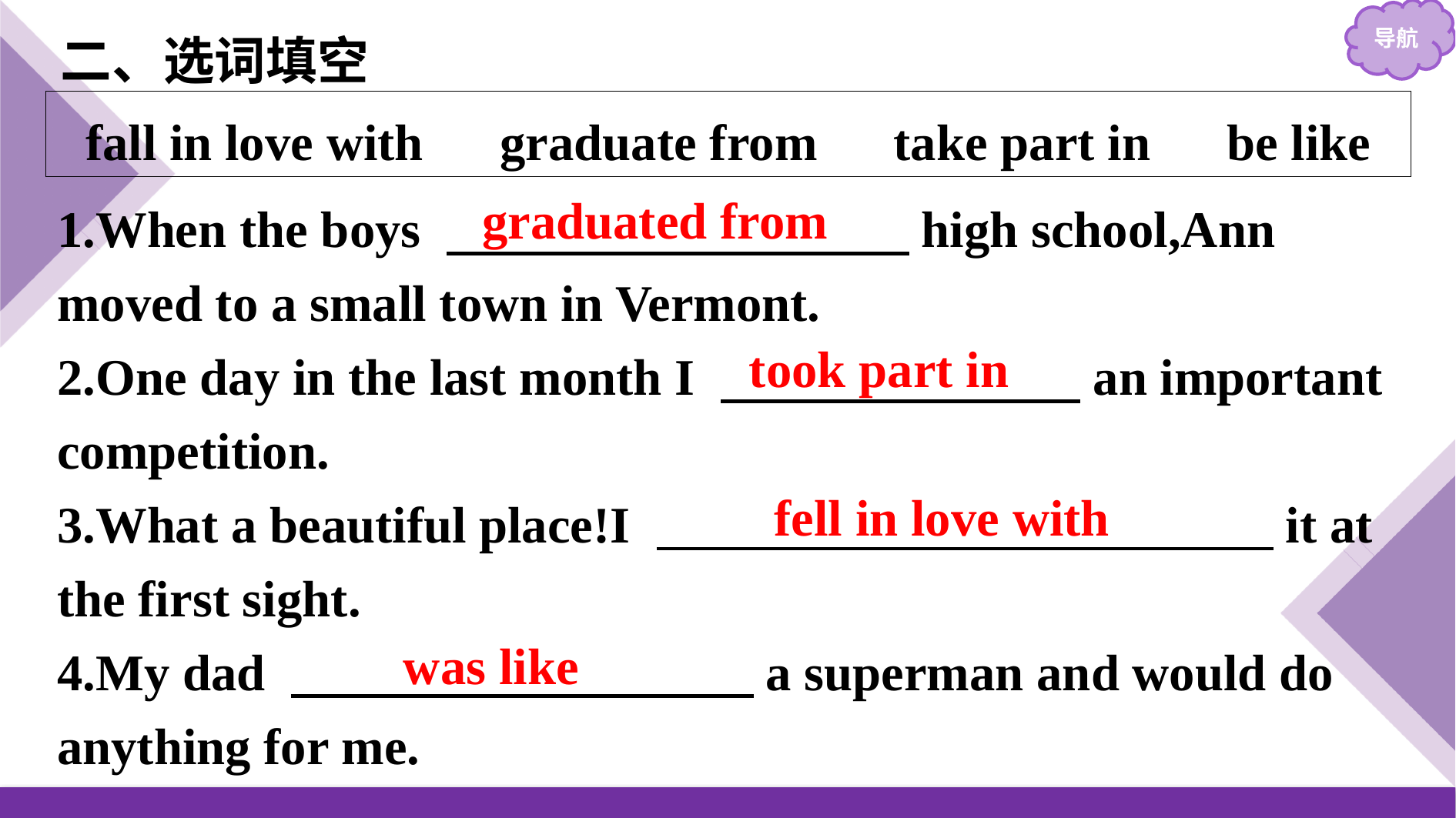

二、选词填空
fall in love with　graduate from　take part in　be like
1.When the boys 　　　　　　　　　high school,Ann moved to a small town in Vermont.
2.One day in the last month I 　　　　　　　an important competition.
3.What a beautiful place!I 　　　　　　　　　　　　it at the first sight.
4.My dad 　　　　　　　　　a superman and would do anything for me.
graduated from
took part in
fell in love with
was like